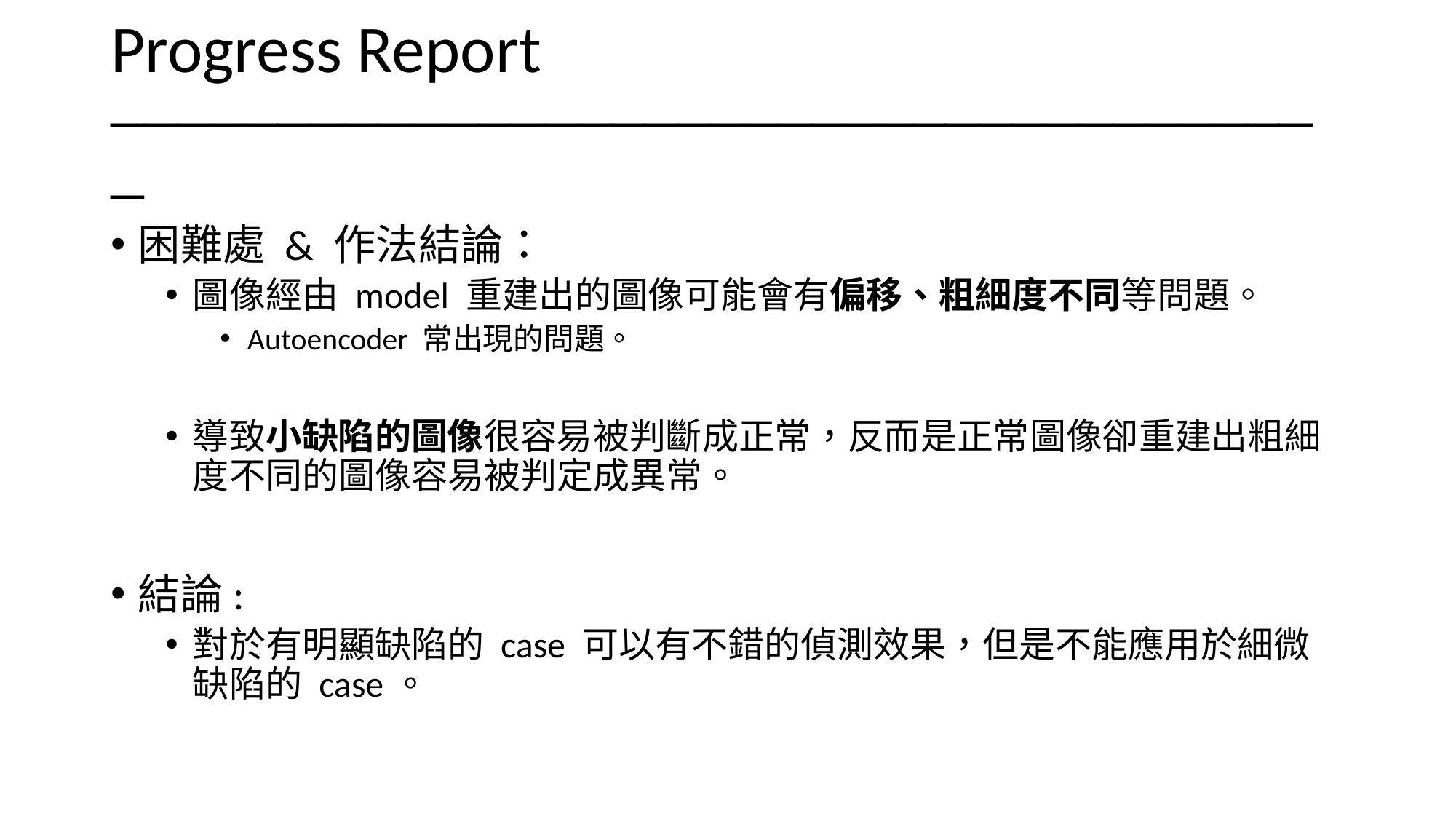

# Progress Report ─────────────────────────────────────
困難處 & 作法結論：
圖像經由 model 重建出的圖像可能會有偏移、粗細度不同等問題。
Autoencoder 常出現的問題。

導致小缺陷的圖像很容易被判斷成正常，反而是正常圖像卻重建出粗細度不同的圖像容易被判定成異常。

結論:
對於有明顯缺陷的 case 可以有不錯的偵測效果，但是不能應用於細微缺陷的 case。